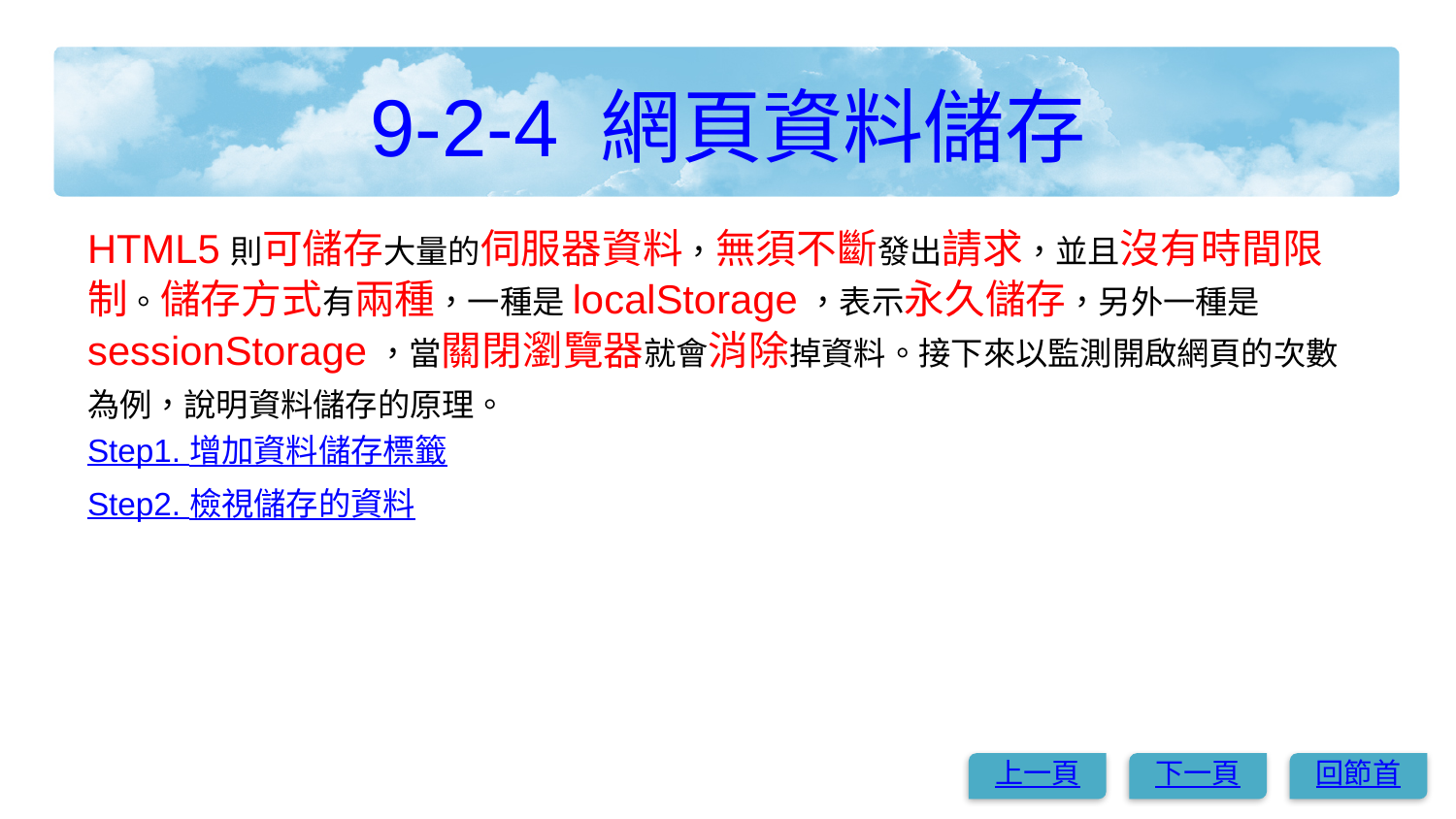

# 9-2-4 網頁資料儲存
HTML5則可儲存大量的伺服器資料，無須不斷發出請求，並且沒有時間限制。儲存方式有兩種，一種是localStorage，表示永久儲存，另外一種是sessionStorage，當關閉瀏覽器就會消除掉資料。接下來以監測開啟網頁的次數為例，說明資料儲存的原理。
Step1. 增加資料儲存標籤
Step2. 檢視儲存的資料
上一頁
下一頁
回節首